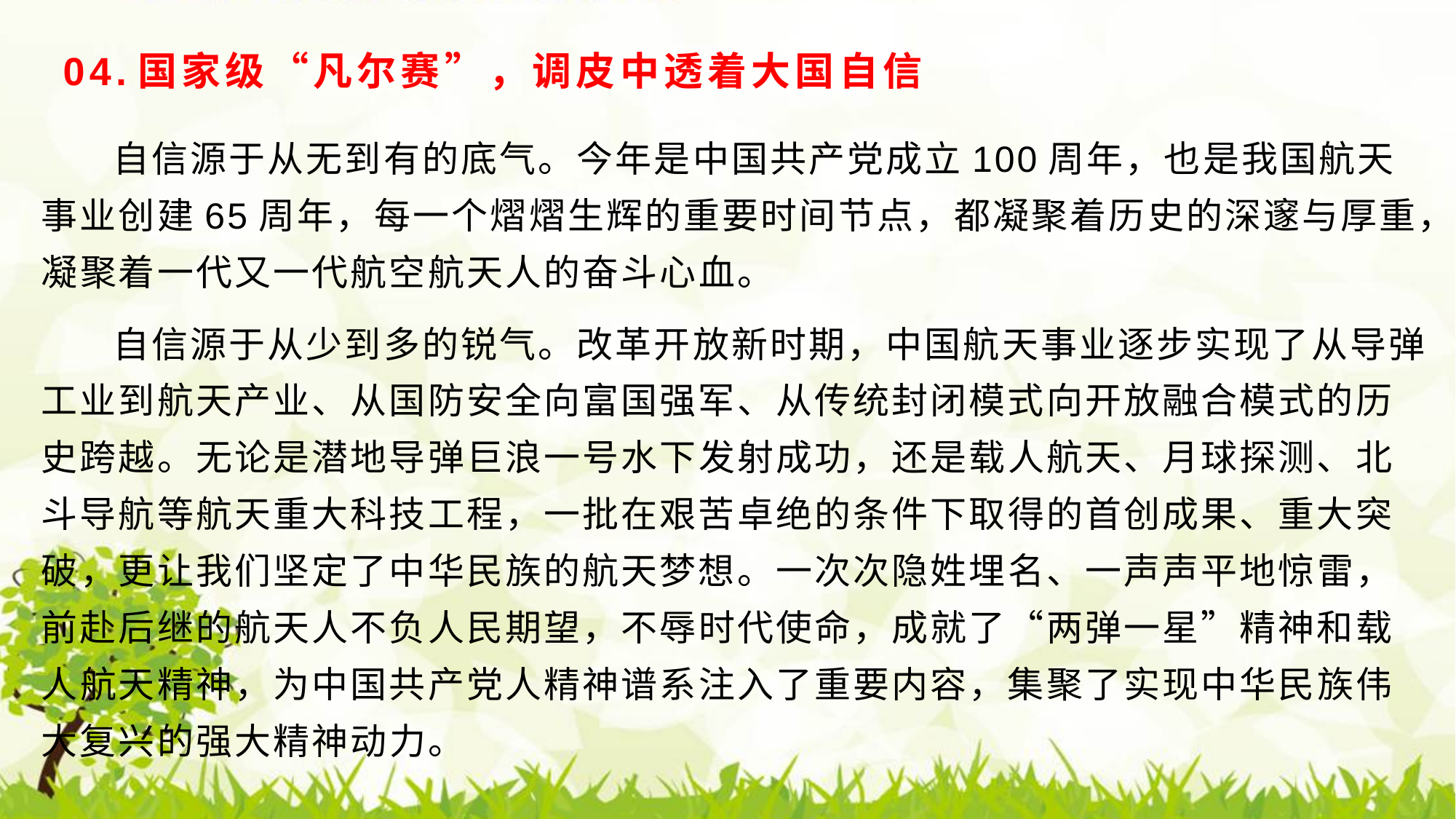

# 04.国家级“凡尔赛”，调皮中透着大国自信
      自信源于从无到有的底气。今年是中国共产党成立100周年，也是我国航天事业创建65周年，每一个熠熠生辉的重要时间节点，都凝聚着历史的深邃与厚重，凝聚着一代又一代航空航天人的奋斗心血。
      自信源于从少到多的锐气。改革开放新时期，中国航天事业逐步实现了从导弹工业到航天产业、从国防安全向富国强军、从传统封闭模式向开放融合模式的历史跨越。无论是潜地导弹巨浪一号水下发射成功，还是载人航天、月球探测、北斗导航等航天重大科技工程，一批在艰苦卓绝的条件下取得的首创成果、重大突破，更让我们坚定了中华民族的航天梦想。一次次隐姓埋名、一声声平地惊雷，前赴后继的航天人不负人民期望，不辱时代使命，成就了“两弹一星”精神和载人航天精神，为中国共产党人精神谱系注入了重要内容，集聚了实现中华民族伟大复兴的强大精神动力。